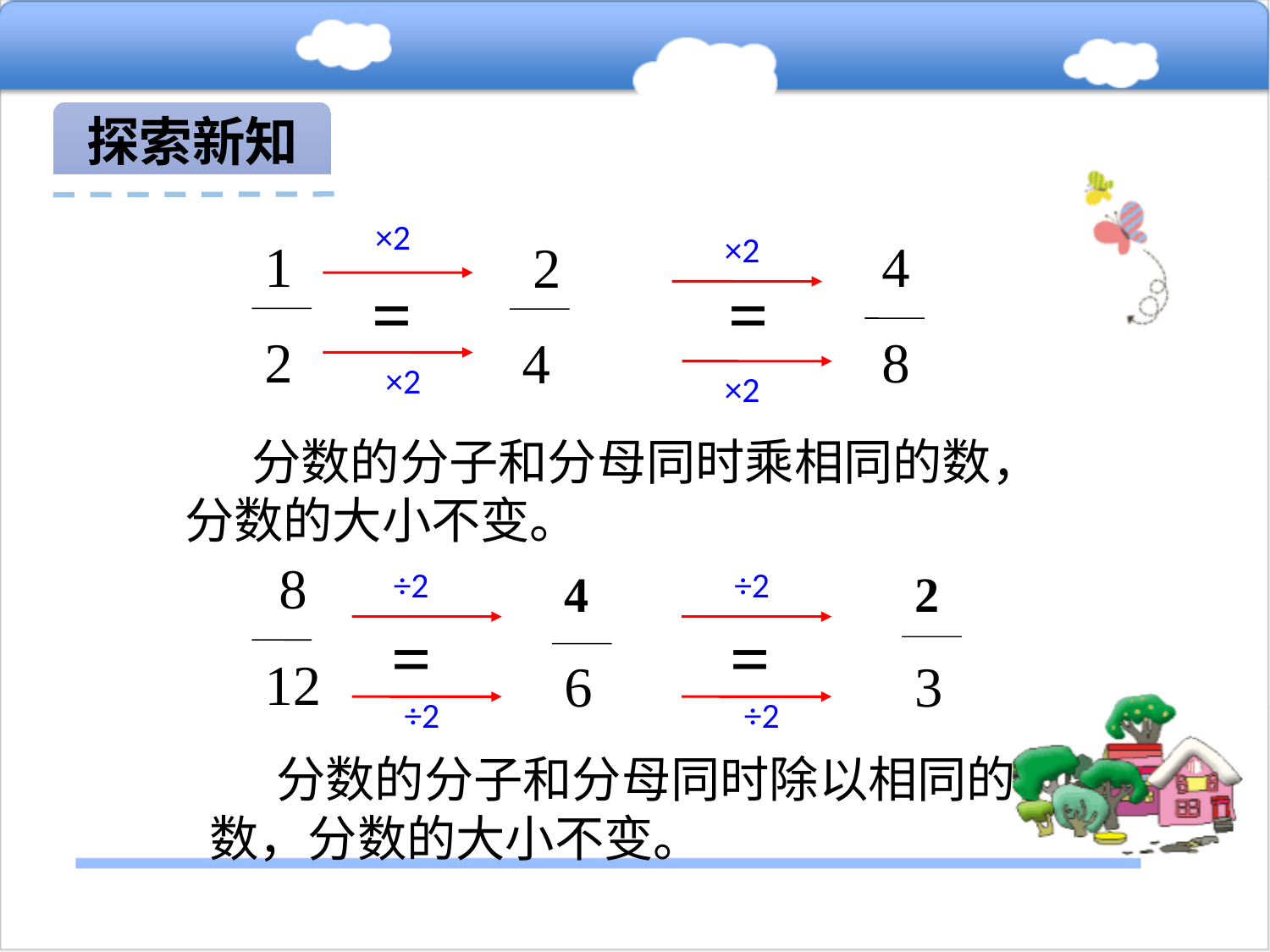

探索新知

×2

×2
×2

×2
1
2

 4
 8

 2
4

 =                  =
     分数的分子和分母同时乘相同的数，分数的大小不变。
 8
12

4
6

2
3

 =                 =
÷2

÷2

÷2

÷2

     分数的分子和分母同时除以相同的数，分数的大小不变。